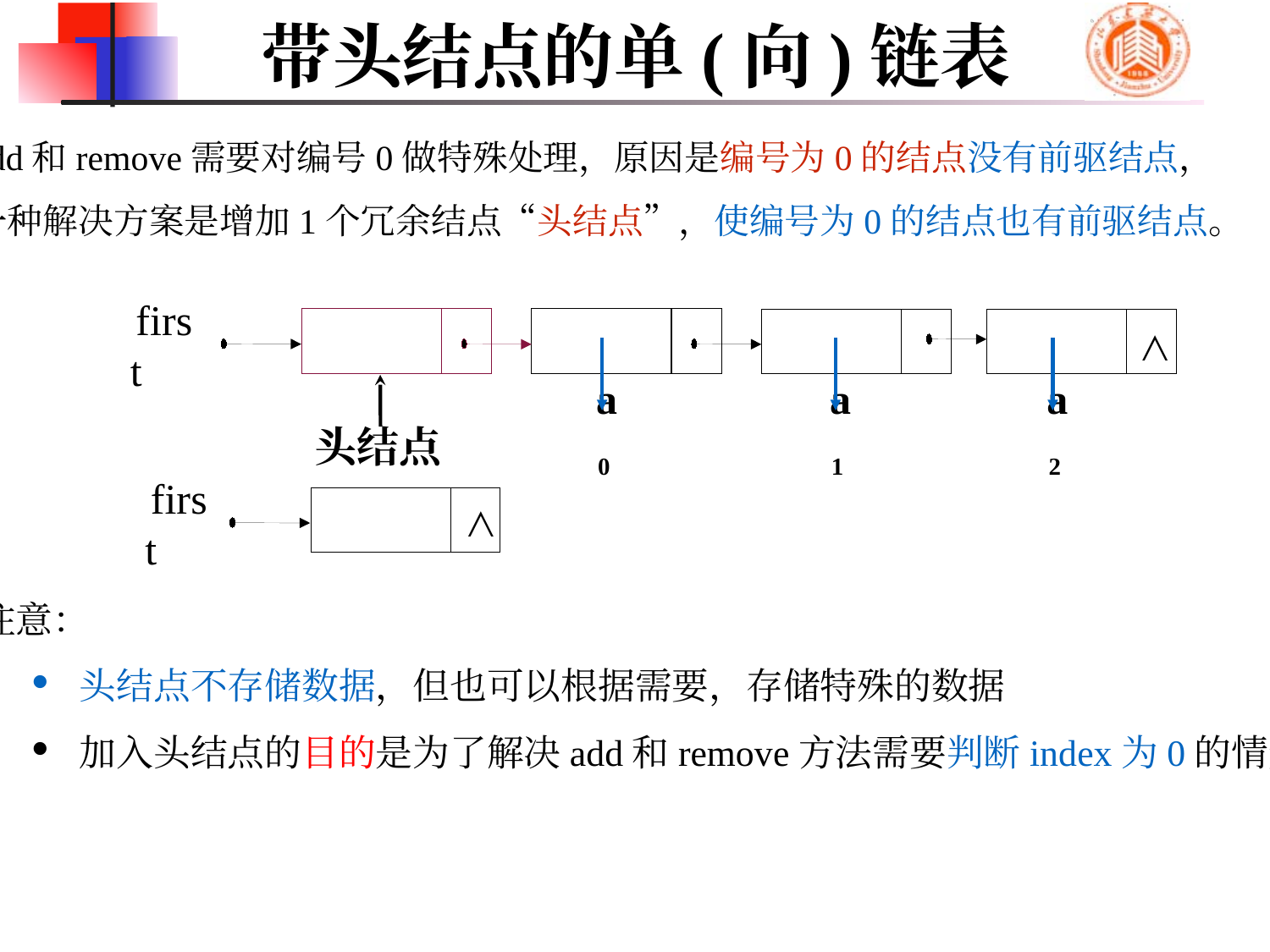

# 带头结点的单(向)链表
add和remove需要对编号0做特殊处理，原因是编号为0的结点没有前驱结点，
一种解决方案是增加1个冗余结点“头结点”，使编号为0的结点也有前驱结点。

∧
first

a0

a1

a2

头结点
∧

first

注意：
头结点不存储数据，但也可以根据需要，存储特殊的数据
加入头结点的目的是为了解决add和remove方法需要判断index为0的情形